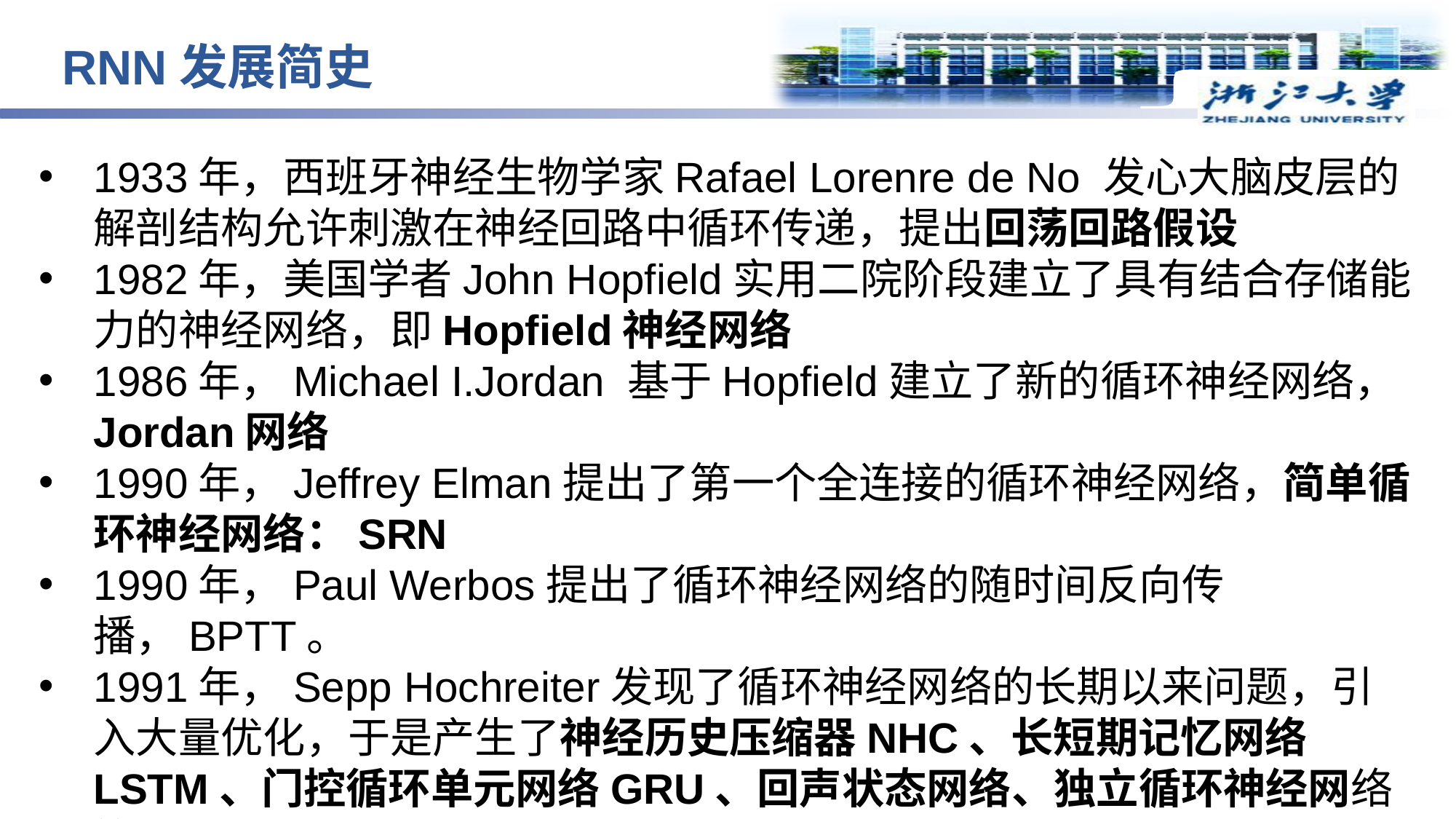

RNN发展简史
1933年，西班牙神经生物学家Rafael Lorenre de No 发心大脑皮层的解剖结构允许刺激在神经回路中循环传递，提出回荡回路假设
1982年，美国学者John Hopfield实用二院阶段建立了具有结合存储能力的神经网络，即Hopfield神经网络
1986年，Michael I.Jordan 基于Hopfield建立了新的循环神经网络，Jordan网络
1990年，Jeffrey Elman提出了第一个全连接的循环神经网络，简单循环神经网络：SRN
1990年，Paul Werbos提出了循环神经网络的随时间反向传播，BPTT。
1991年，Sepp Hochreiter发现了循环神经网络的长期以来问题，引入大量优化，于是产生了神经历史压缩器NHC、长短期记忆网络LSTM、门控循环单元网络GRU、回声状态网络、独立循环神经网络等。